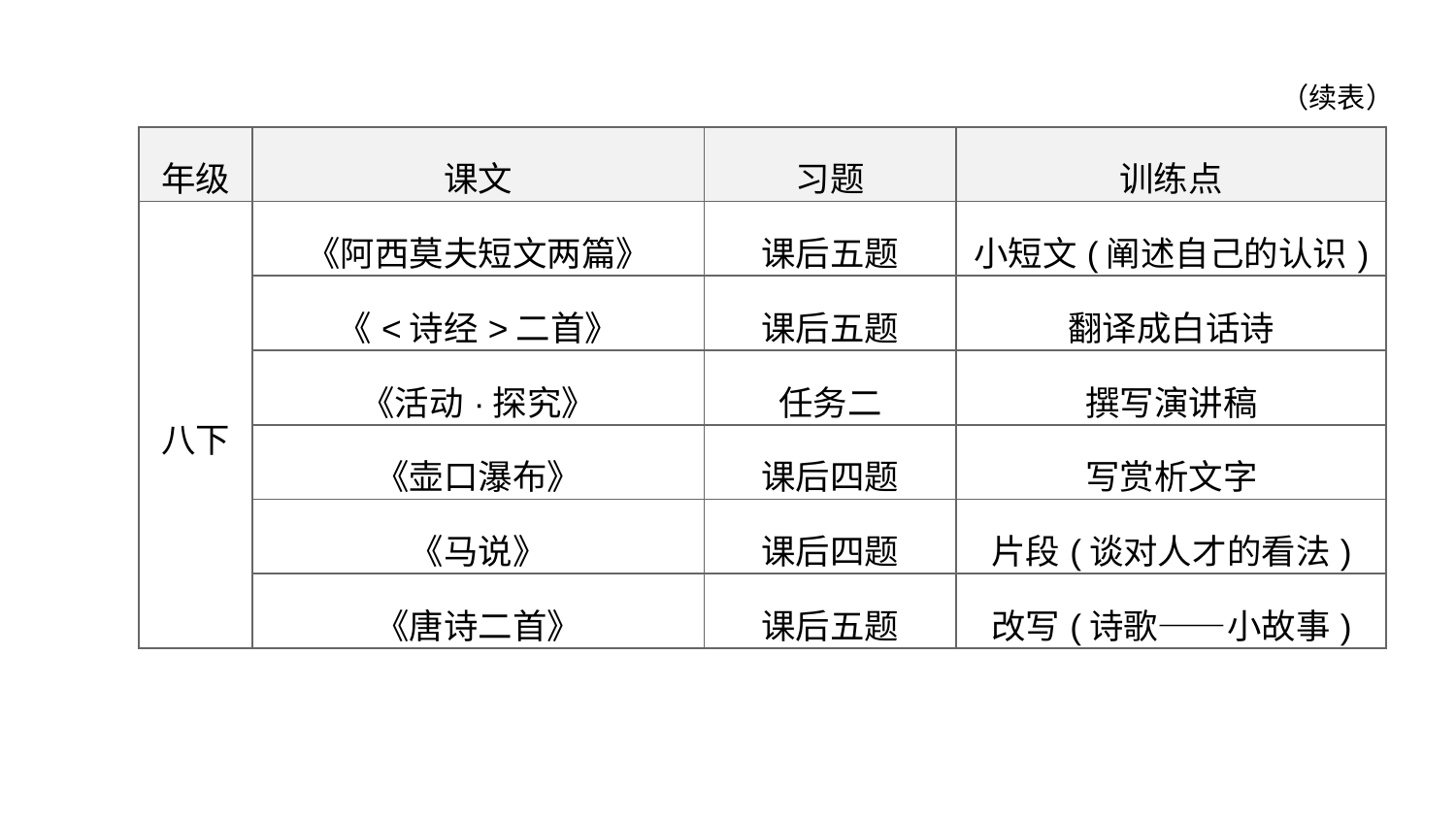

（续表）
| 年级 | 课文 | 习题 | 训练点 |
| --- | --- | --- | --- |
| 八下 | 《阿西莫夫短文两篇》 | 课后五题 | 小短文(阐述自己的认识) |
|  | 《<诗经>二首》 | 课后五题 | 翻译成白话诗 |
|  | 《活动·探究》 | 任务二 | 撰写演讲稿 |
|  | 《壶口瀑布》 | 课后四题 | 写赏析文字 |
|  | 《马说》 | 课后四题 | 片段(谈对人才的看法) |
|  | 《唐诗二首》 | 课后五题 | 改写(诗歌——小故事) |